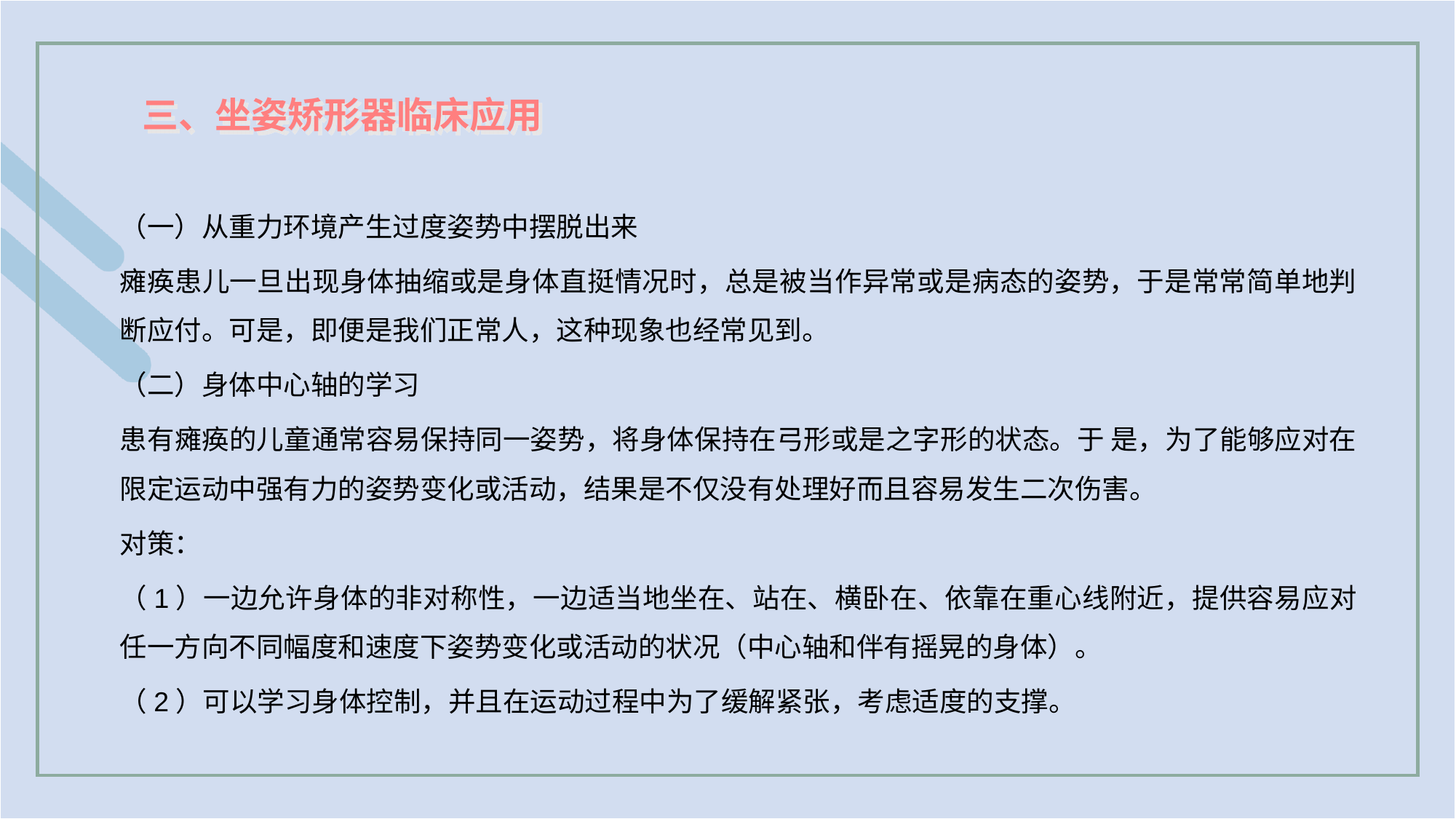

三、坐姿矫形器临床应用
（一）从重力环境产生过度姿势中摆脱出来
瘫痪患儿一旦出现身体抽缩或是身体直挺情况时，总是被当作异常或是病态的姿势，于是常常简单地判断应付。可是，即便是我们正常人，这种现象也经常见到。
（二）身体中心轴的学习
患有瘫痪的儿童通常容易保持同一姿势，将身体保持在弓形或是之字形的状态。于 是，为了能够应对在限定运动中强有力的姿势变化或活动，结果是不仅没有处理好而且容易发生二次伤害。
对策：
（1）一边允许身体的非对称性，一边适当地坐在、站在、横卧在、依靠在重心线附近，提供容易应对任一方向不同幅度和速度下姿势变化或活动的状况（中心轴和伴有摇晃的身体）。
（2）可以学习身体控制，并且在运动过程中为了缓解紧张，考虑适度的支撑。